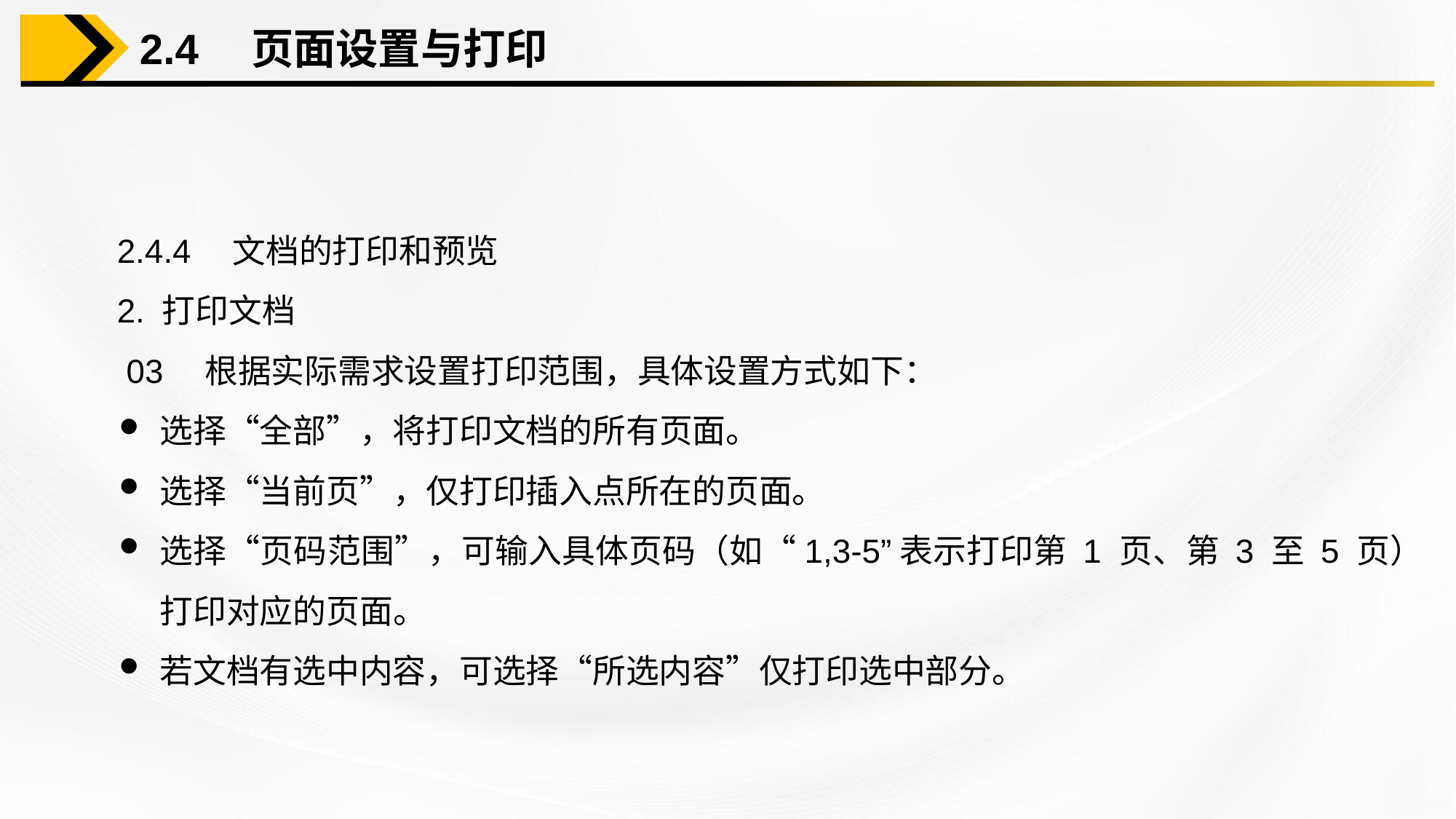

2.4　页面设置与打印
2.4.4　文档的打印和预览
2. 打印文档
 03　根据实际需求设置打印范围，具体设置方式如下：
选择“全部”，将打印文档的所有页面。
选择“当前页”，仅打印插入点所在的页面。
选择“页码范围”，可输入具体页码（如“1,3-5”表示打印第 1 页、第 3 至 5 页）打印对应的页面。
若文档有选中内容，可选择“所选内容”仅打印选中部分。